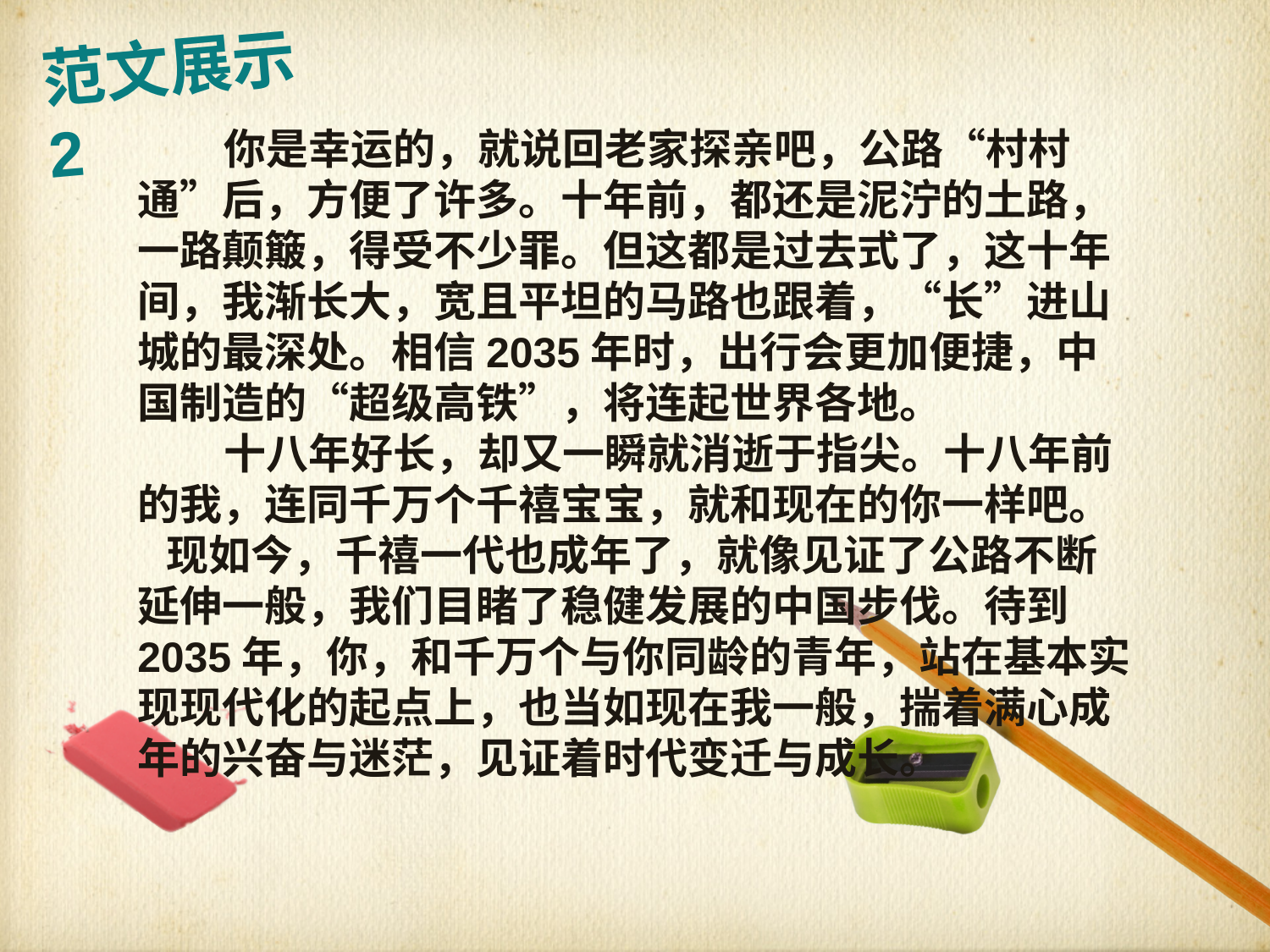

范文展示2
        你是幸运的，就说回老家探亲吧，公路“村村通”后，方便了许多。十年前，都还是泥泞的土路，一路颠簸，得受不少罪。但这都是过去式了，这十年间，我渐长大，宽且平坦的马路也跟着，“长”进山城的最深处。相信2035年时，出行会更加便捷，中国制造的“超级高铁”，将连起世界各地。
        十八年好长，却又一瞬就消逝于指尖。十八年前的我，连同千万个千禧宝宝，就和现在的你一样吧。      现如今，千禧一代也成年了，就像见证了公路不断延伸一般，我们目睹了稳健发展的中国步伐。待到2035年，你，和千万个与你同龄的青年，站在基本实现现代化的起点上，也当如现在我一般，揣着满心成年的兴奋与迷茫，见证着时代变迁与成长。